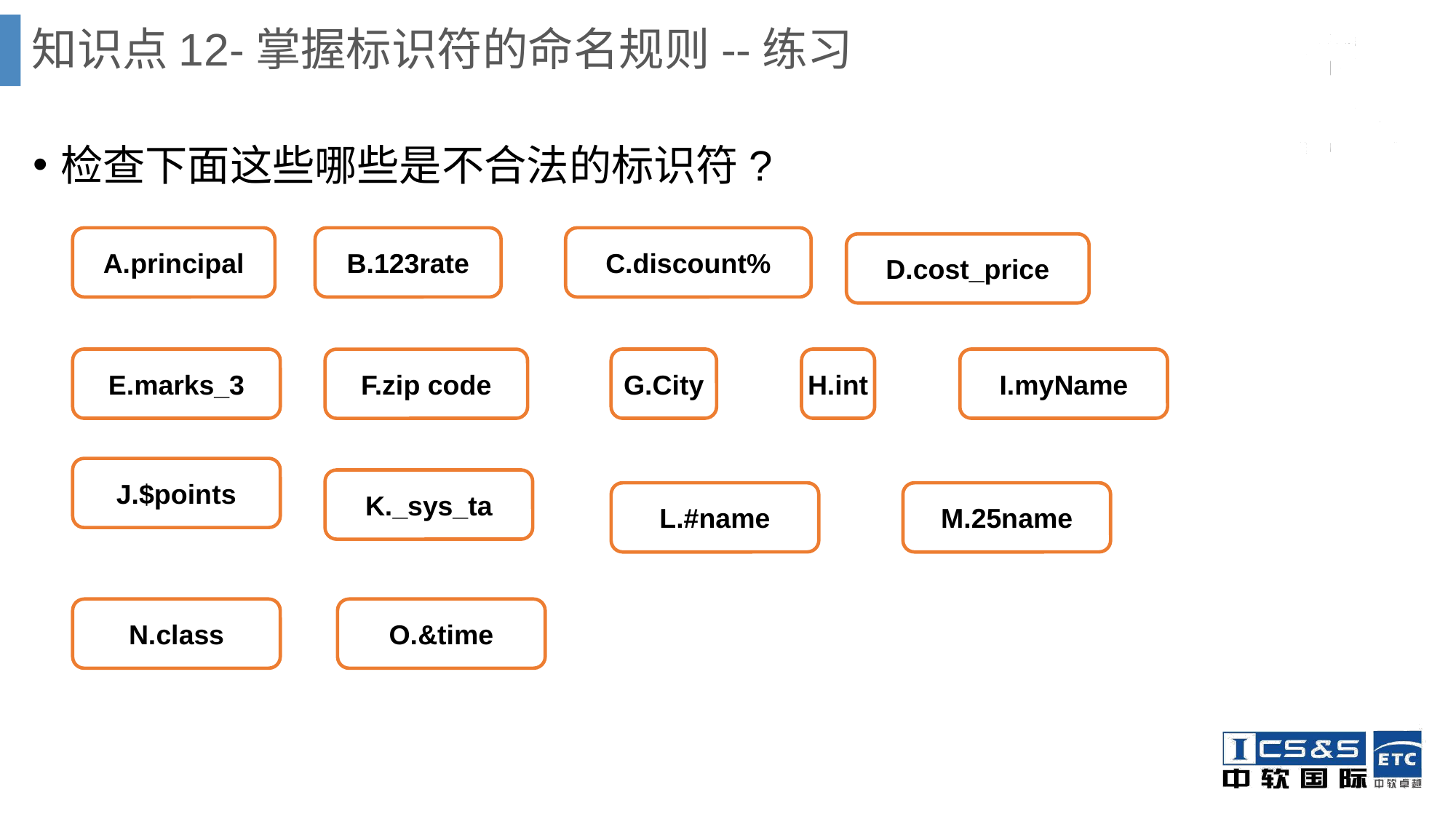

# 知识点12-掌握标识符的命名规则--练习
检查下面这些哪些是不合法的标识符?

A.principal
B.123rate
C.discount%
D.cost_price
E.marks_3
G.City
H.int
I.myName
F.zip code
J.$points
K._sys_ta
L.#name
M.25name
N.class
O.&time